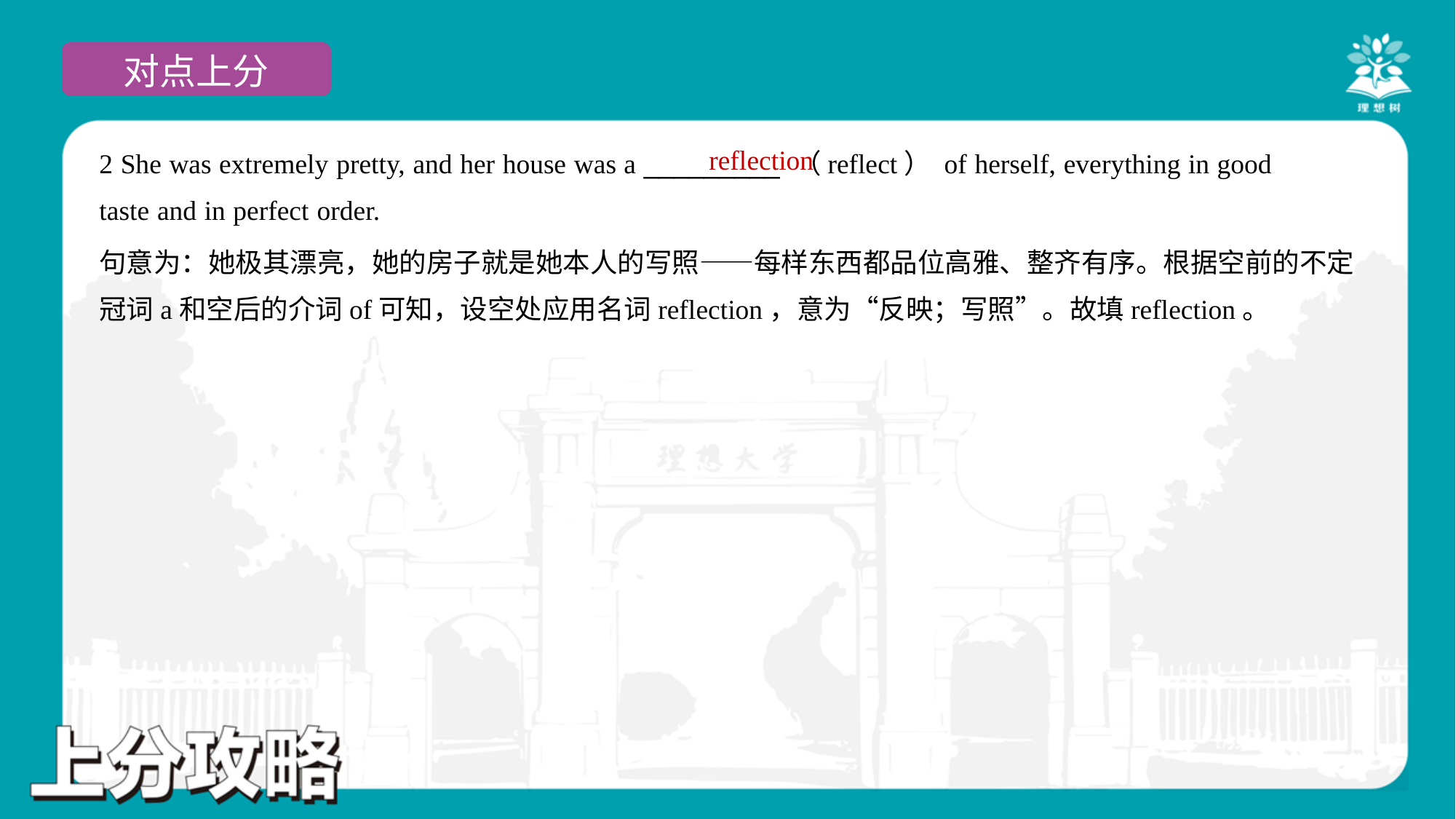

reflection
2 She was extremely pretty, and her house was a _________ （reflect） of herself, everything in good
taste and in perfect order.
句意为：她极其漂亮，她的房子就是她本人的写照——每样东西都品位高雅、整齐有序。根据空前的不定
冠词a和空后的介词of可知，设空处应用名词reflection，意为“反映；写照”。故填reflection。